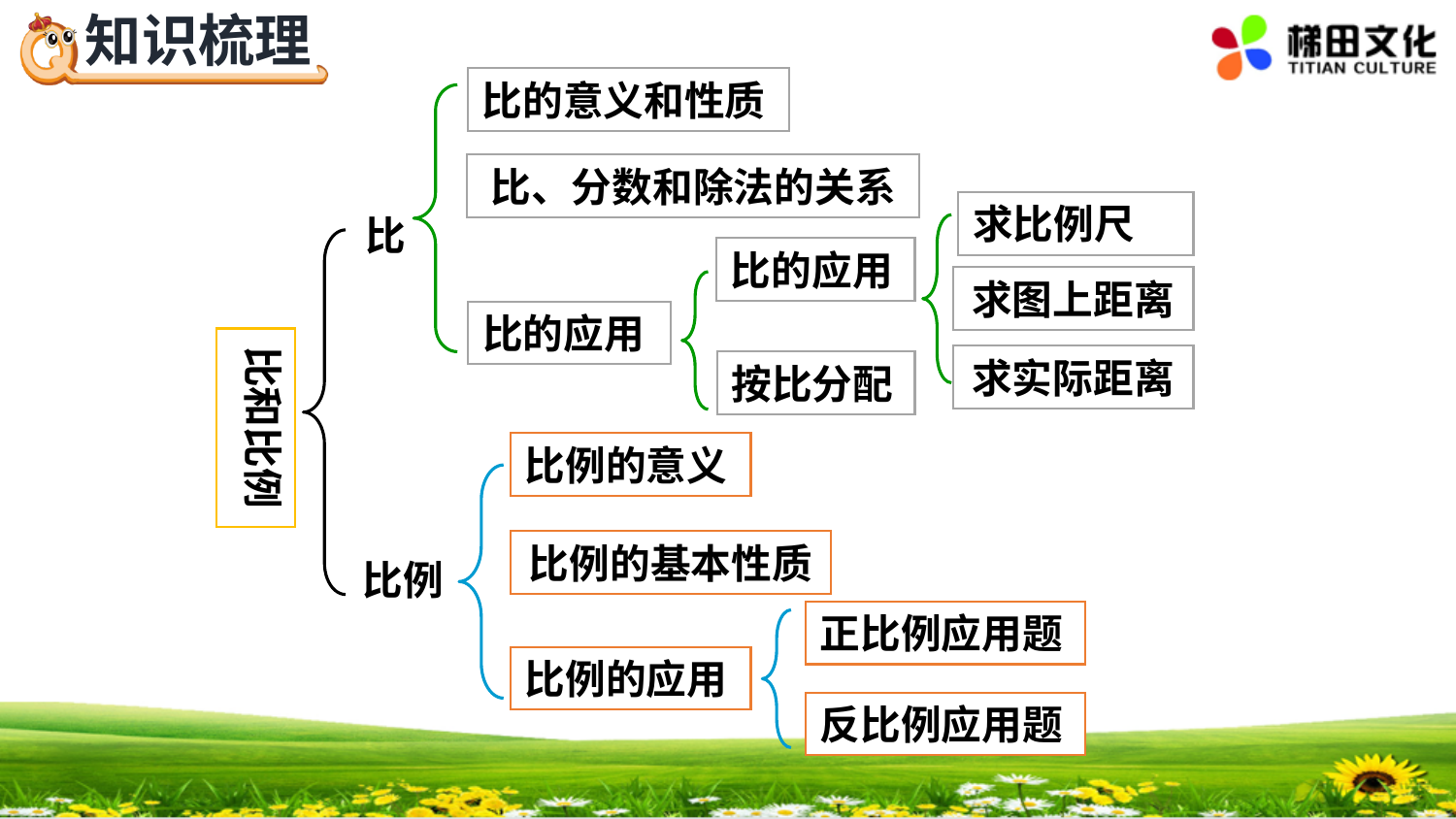

比的意义和性质

比、分数和除法的关系
求比例尺
求图上距离
求实际距离
比

比的应用

比的应用
比和比例
按比分配
比例的意义

比例的基本性质
比例
正比例应用题

比例的应用
反比例应用题